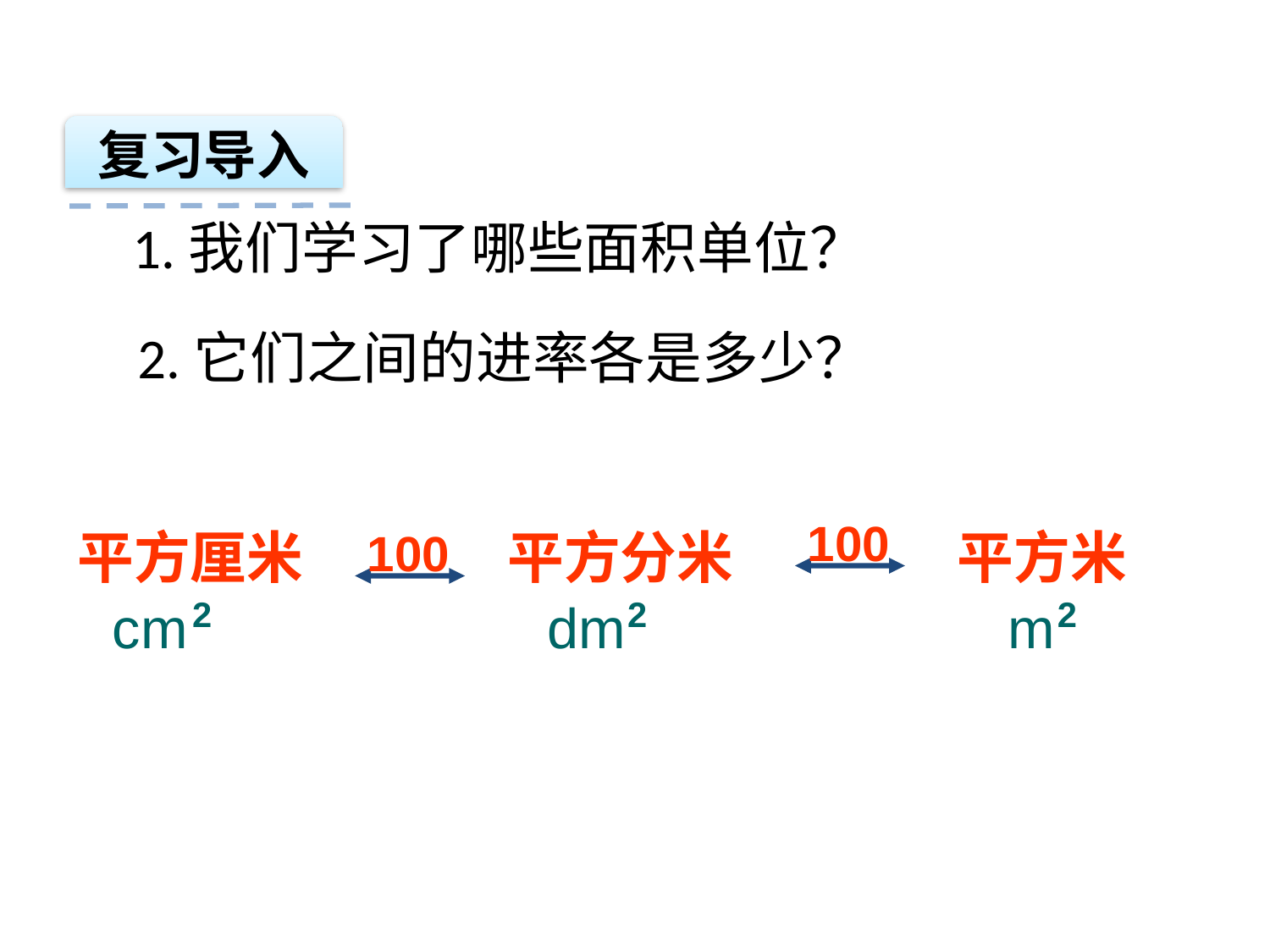

复习导入
1.我们学习了哪些面积单位？
2.它们之间的进率各是多少？
100

平方厘米

cm
2
100

平方分米
dm
2
平方米
m
2